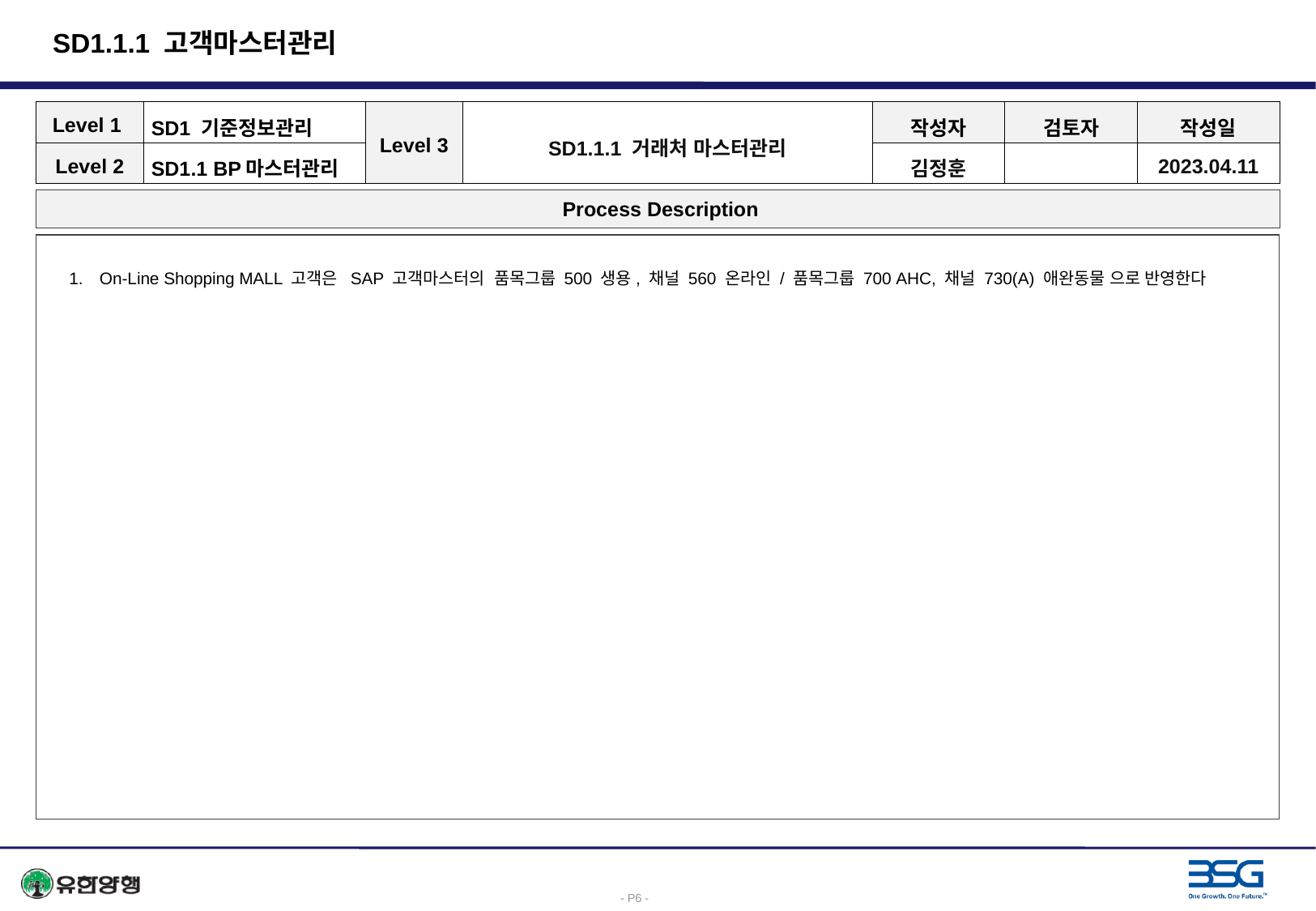

# SD1.1.1 고객마스터관리
| Level 1 | SD1 기준정보관리 | Level 3 | SD1.1.1 거래처 마스터관리 | 작성자 | 검토자 | 작성일 |
| --- | --- | --- | --- | --- | --- | --- |
| Level 2 | SD1.1 BP마스터관리 |  |  | 김정훈 |  | 2023.04.11 |
 Process Description
On-Line Shopping MALL 고객은  SAP 고객마스터의  품목그룹 500 생용, 채널 560 온라인 / 품목그룹 700 AHC, 채널 730(A) 애완동물 으로 반영한다